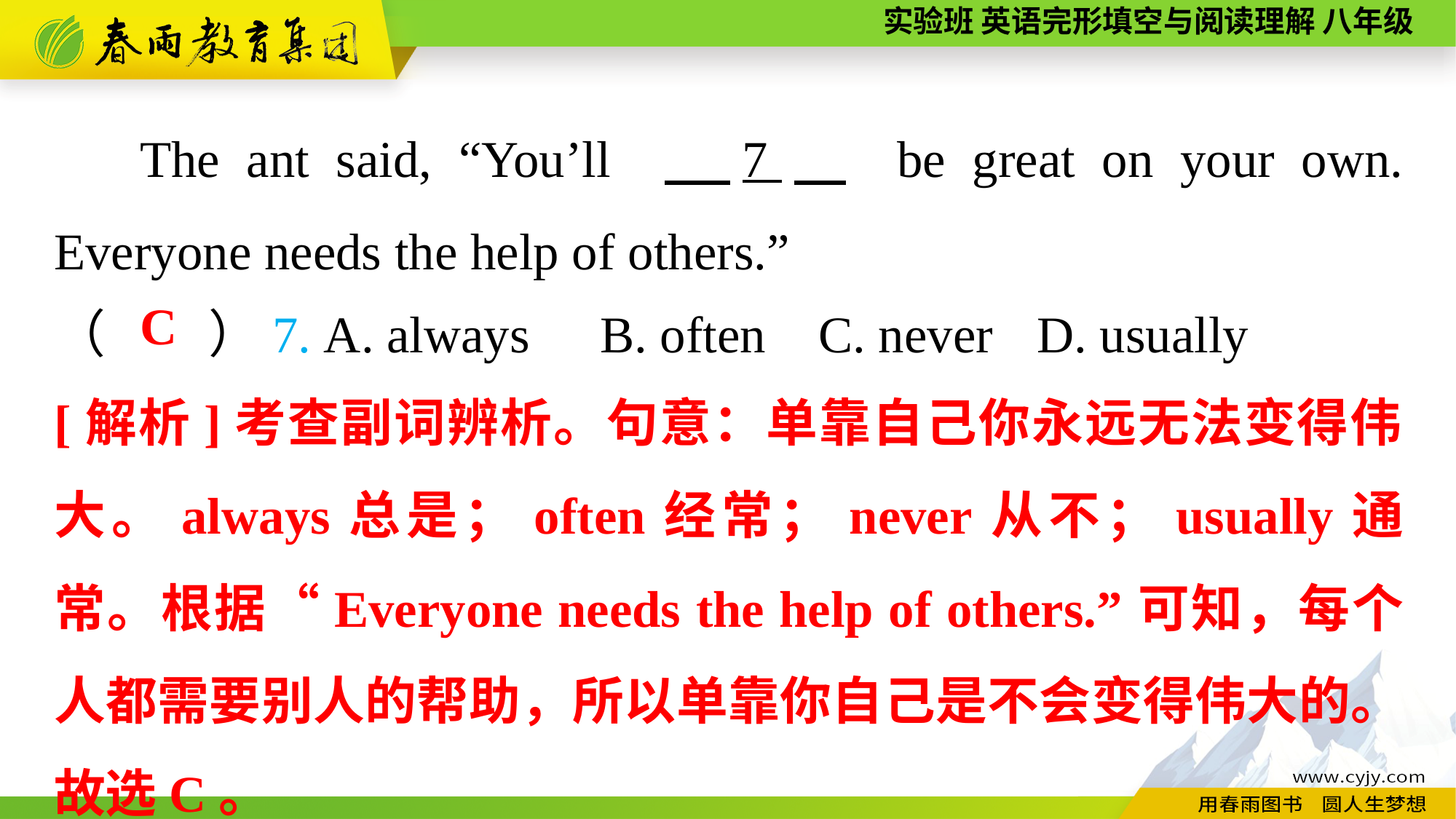

The ant said, “You’ll 　7　 be great on your own. Everyone needs the help of others.”
（　　）7. A. always	B. often	C. never	D. usually
C
[解析]考查副词辨析。句意：单靠自己你永远无法变得伟大。always总是；often经常；never从不；usually通常。根据“Everyone needs the help of others.”可知，每个人都需要别人的帮助，所以单靠你自己是不会变得伟大的。故选C。